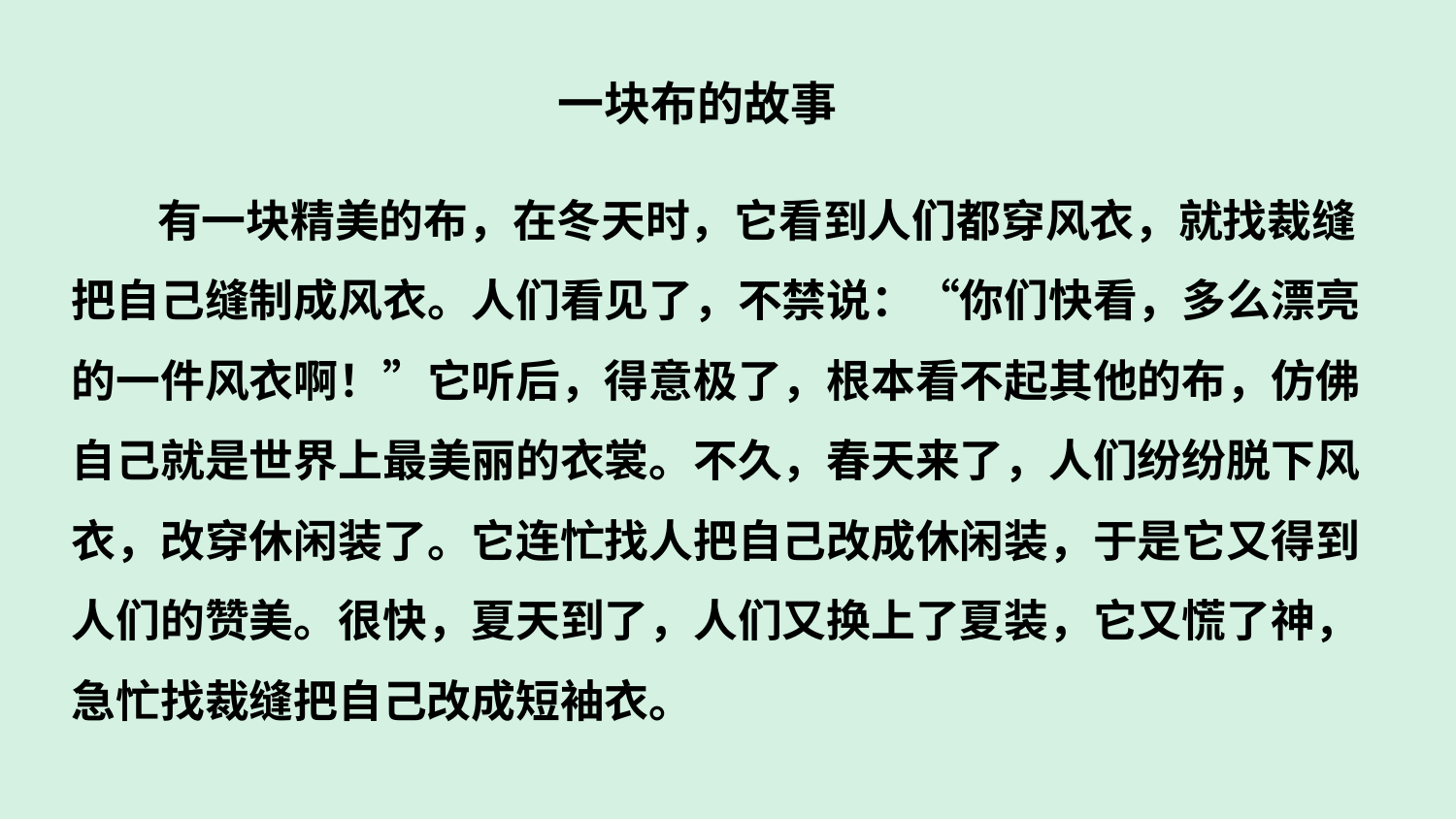

一块布的故事
有一块精美的布，在冬天时，它看到人们都穿风衣，就找裁缝把自己缝制成风衣。人们看见了，不禁说：“你们快看，多么漂亮的一件风衣啊！”它听后，得意极了，根本看不起其他的布，仿佛自己就是世界上最美丽的衣裳。不久，春天来了，人们纷纷脱下风衣，改穿休闲装了。它连忙找人把自己改成休闲装，于是它又得到人们的赞美。很快，夏天到了，人们又换上了夏装，它又慌了神，急忙找裁缝把自己改成短袖衣。